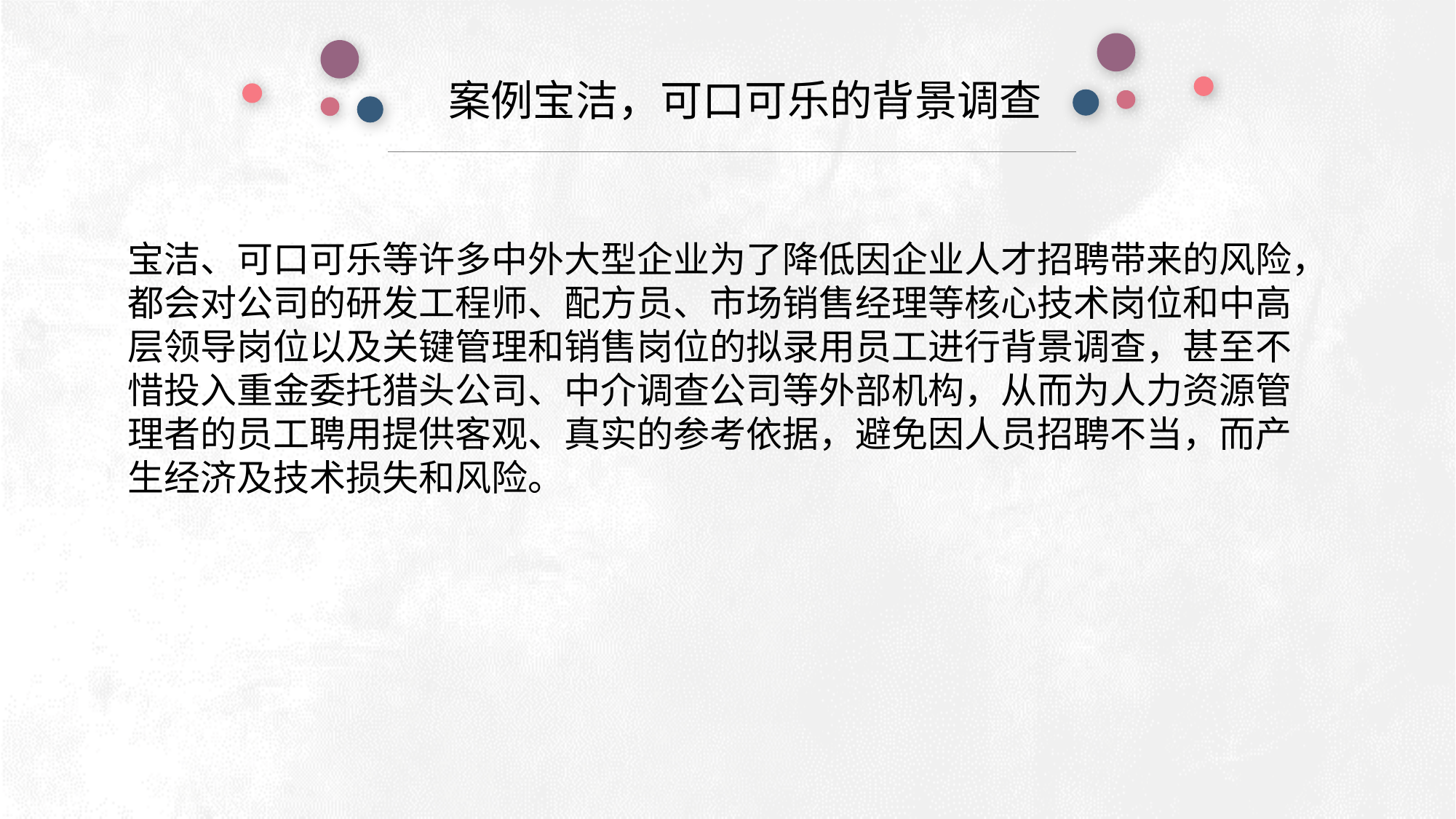

案例宝洁，可口可乐的背景调查

e7d195523061f1c0deeec63e560781cfd59afb0ea006f2a87ABB68BF51EA6619813959095094C18C62A12F549504892A4AAA8C1554C6663626E05CA27F281A14E6983772AFC3FB97135759321DEA3D70CCCB10945EC5A0322096E752803368C2184698845E3CCD6DB7F651295A8E4F3FDC19EA64A2B4A4AC1434B55AAE41CF0BF61B375C23F3039959E085EE760725AA
宝洁、可口可乐等许多中外大型企业为了降低因企业人才招聘带来的风险，都会对公司的研发工程师、配方员、市场销售经理等核心技术岗位和中高层领导岗位以及关键管理和销售岗位的拟录用员工进行背景调查，甚至不惜投入重金委托猎头公司、中介调查公司等外部机构，从而为人力资源管理者的员工聘用提供客观、真实的参考依据，避免因人员招聘不当，而产生经济及技术损失和风险。